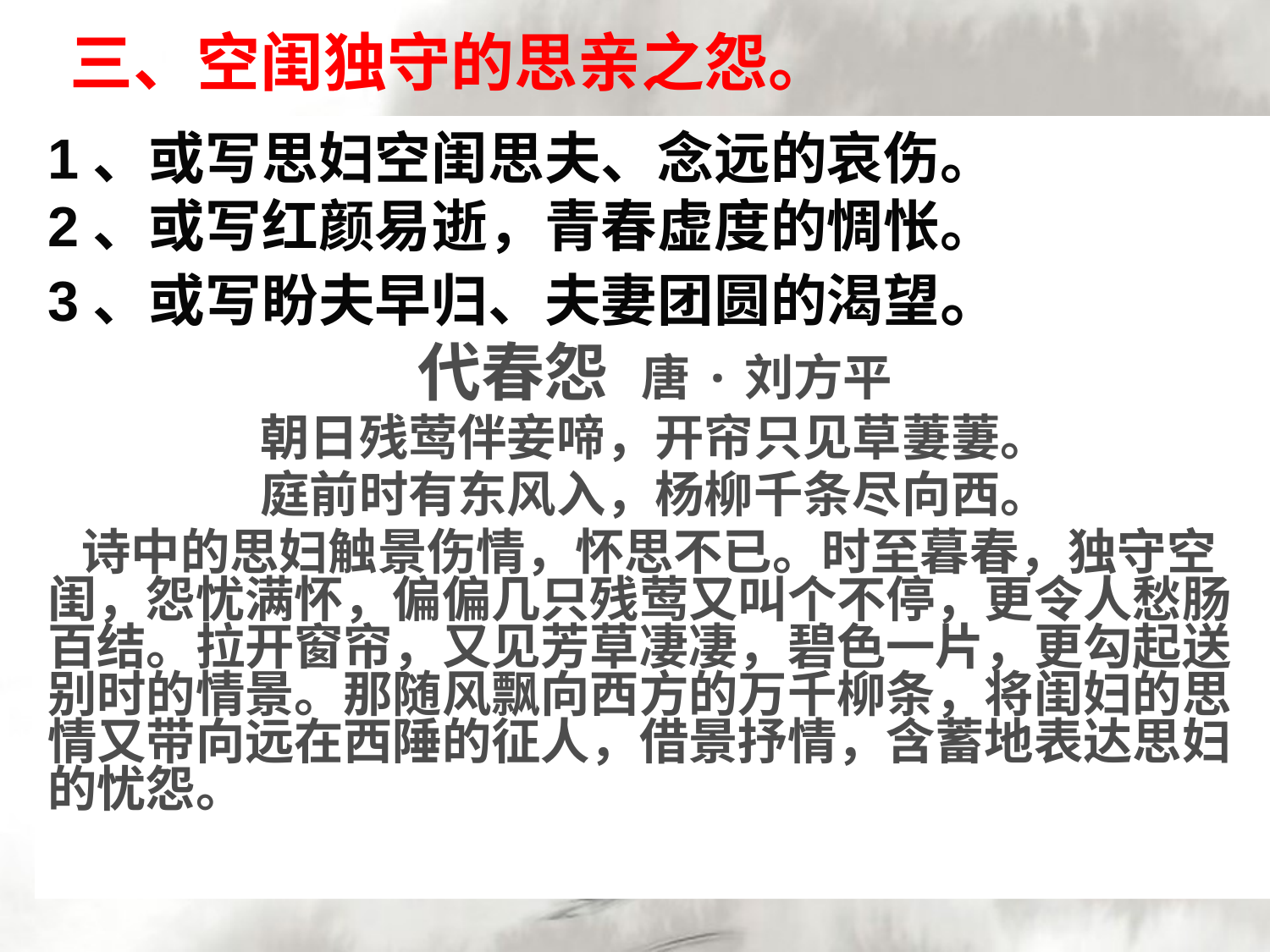

三、空闺独守的思亲之怨。
1、或写思妇空闺思夫、念远的哀伤。
2、或写红颜易逝，青春虚度的惆怅。
3、或写盼夫早归、夫妻团圆的渴望。
代春怨   唐·刘方平
朝日残莺伴妾啼，开帘只见草萋萋。
庭前时有东风入，杨柳千条尽向西。
  诗中的思妇触景伤情，怀思不已。时至暮春，独守空闺，怨忧满怀，偏偏几只残莺又叫个不停，更令人愁肠百结。拉开窗帘，又见芳草凄凄，碧色一片，更勾起送别时的情景。那随风飘向西方的万千柳条，将闺妇的思情又带向远在西陲的征人，借景抒情，含蓄地表达思妇的忧怨。